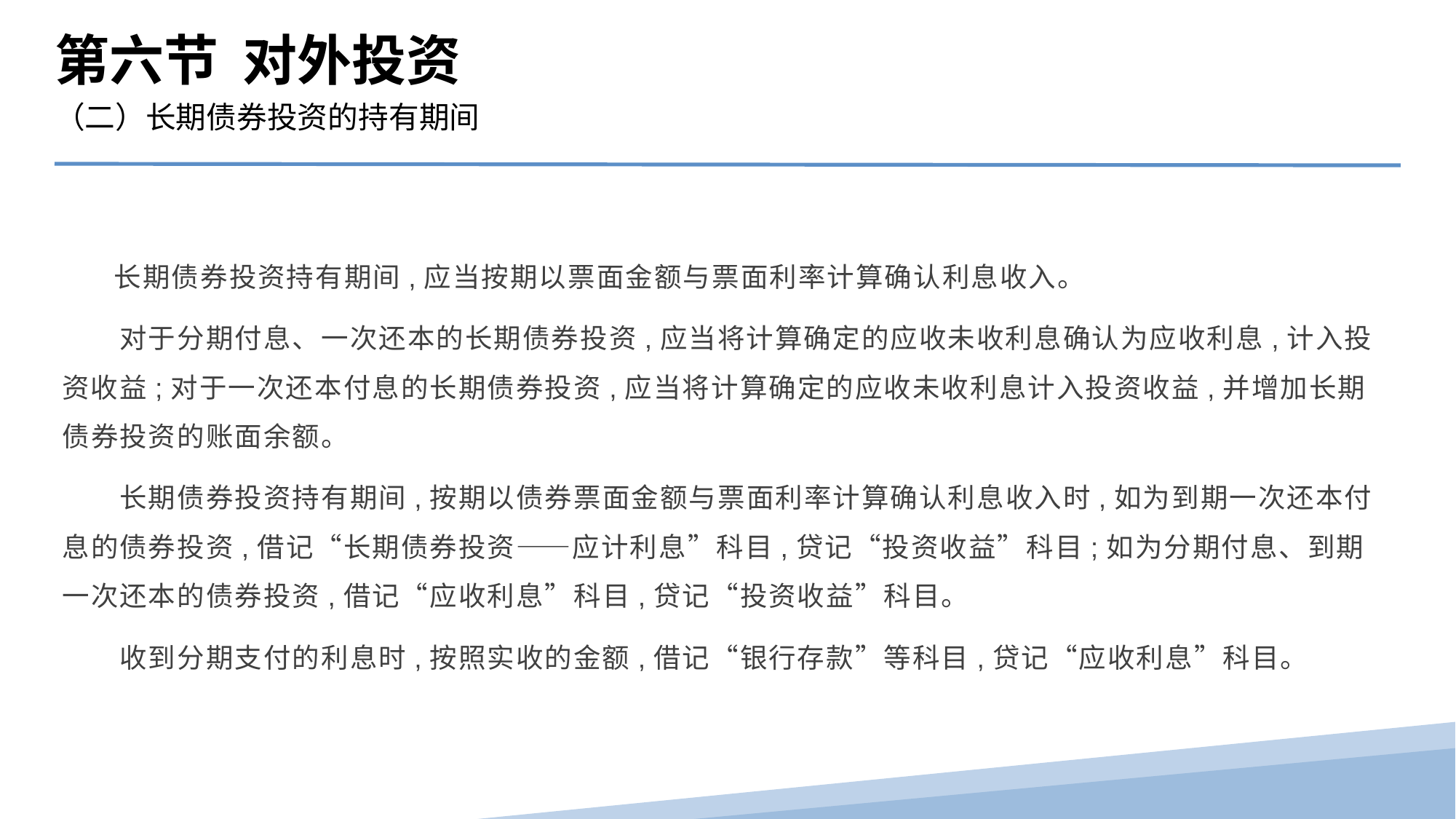

第六节  对外投资
（二）长期债券投资的持有期间
　   长期债券投资持有期间,应当按期以票面金额与票面利率计算确认利息收入。
　　对于分期付息、一次还本的长期债券投资,应当将计算确定的应收未收利息确认为应收利息,计入投资收益;对于一次还本付息的长期债券投资,应当将计算确定的应收未收利息计入投资收益,并增加长期债券投资的账面余额。
　　长期债券投资持有期间,按期以债券票面金额与票面利率计算确认利息收入时,如为到期一次还本付息的债券投资,借记“长期债券投资——应计利息”科目,贷记“投资收益”科目;如为分期付息、到期一次还本的债券投资,借记“应收利息”科目,贷记“投资收益”科目。
　　收到分期支付的利息时,按照实收的金额,借记“银行存款”等科目,贷记“应收利息”科目。